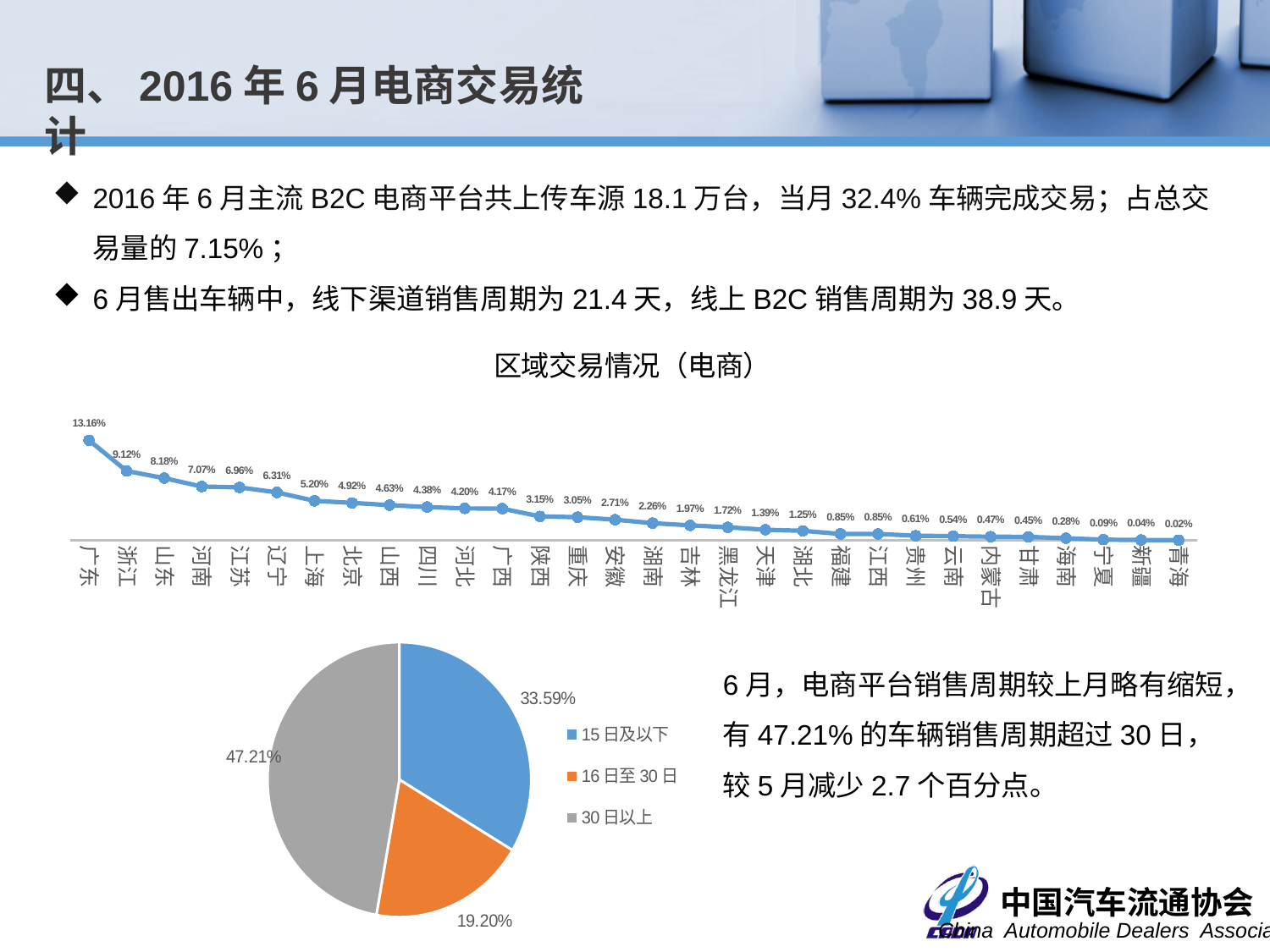

四、2016年6月电商交易统计
2016年6月主流B2C电商平台共上传车源18.1万台，当月32.4%车辆完成交易；占总交易量的7.15%；
6月售出车辆中，线下渠道销售周期为21.4天，线上B2C销售周期为38.9天。

### Chart: 区域交易情况（电商）

| Category | 比例 |
|---|---|
| 广东 | 0.131570982 |
| 浙江 | 0.091211785 |
| 山东 | 0.081828272 |
| 河南 | 0.070729492 |
| 江苏 | 0.069619615 |
| 辽宁 | 0.063061245 |
| 上海 | 0.051962466 |
| 北京 | 0.04923822 |
| 山西 | 0.046312178 |
| 四川 | 0.043789729 |
| 河北 | 0.041973565 |
| 广西 | 0.041670871 |
| 陕西 | 0.031480174 |
| 重庆 | 0.030471194 |
| 安徽 | 0.02714156 |
| 湖南 | 0.02260115 |
| 吉林 | 0.019675108 |
| 黑龙江 | 0.017152659 |
| 天津 | 0.013923923 |
| 湖北 | 0.012511351 |
| 福建 | 0.008475431 |
| 江西 | 0.008475431 |
| 贵州 | 0.00605388 |
| 云南 | 0.005448492 |
| 内蒙古 | 0.004742206 |
| 甘肃 | 0.00454041 |
| 海南 | 0.002825144 |
| 宁夏 | 0.000908082 |
| 新疆 | 0.000403592 |
| 青海 | 0.000201796 |

### Chart

| Category | 销量占比 |
|---|---|
| 15日及以下 | 0.335889415800626 |
| 16日至30日 | 0.192008879023307 |
| 30日以上 | 0.472101705176067 |
6月，电商平台销售周期较上月略有缩短，有47.21%的车辆销售周期超过30日，较5月减少2.7个百分点。